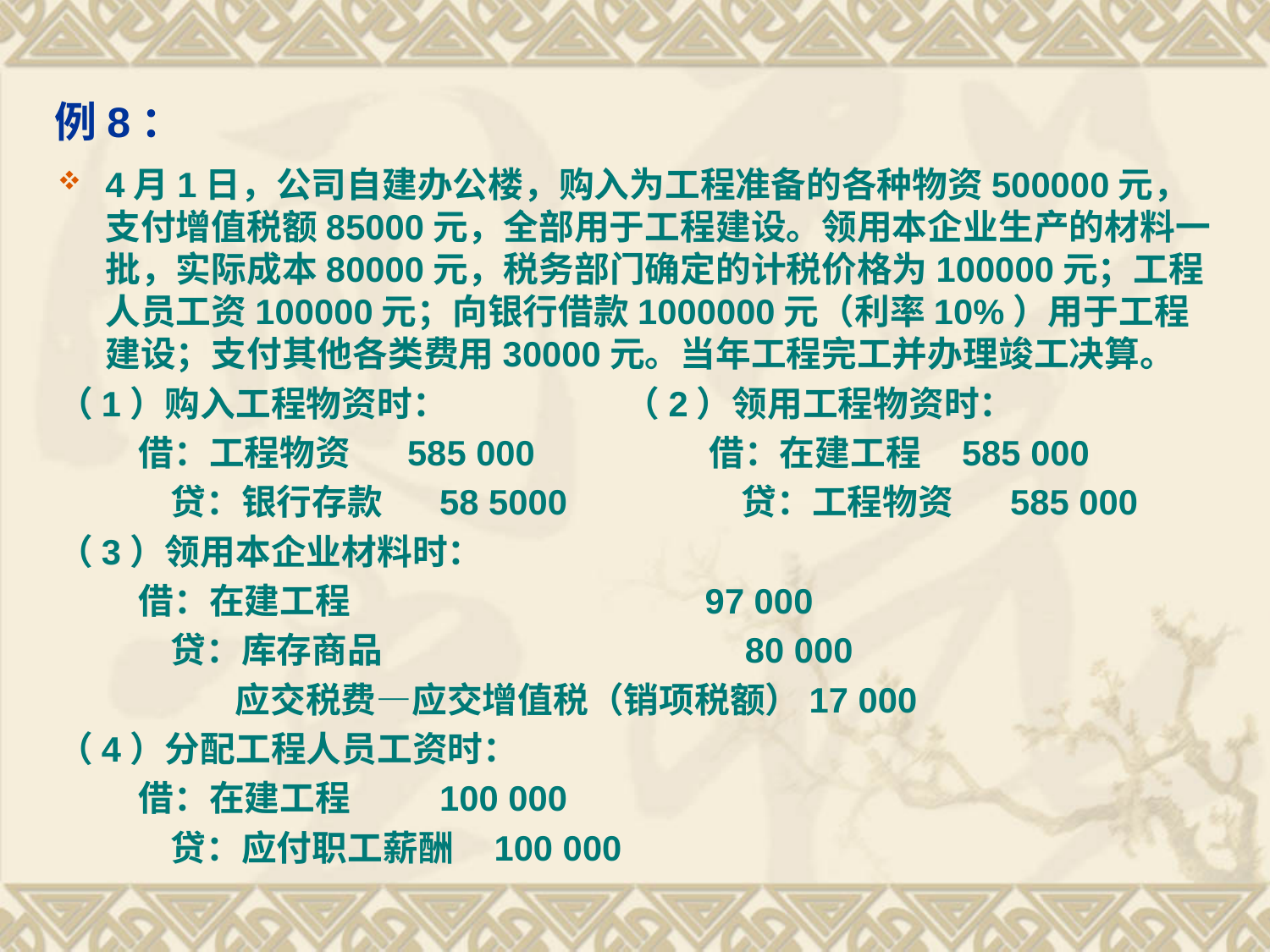

# 例8：
4月1日，公司自建办公楼，购入为工程准备的各种物资500000元，支付增值税额85000元，全部用于工程建设。领用本企业生产的材料一批，实际成本80000元，税务部门确定的计税价格为100000元；工程人员工资100000元；向银行借款1000000元（利率10%）用于工程建设；支付其他各类费用30000元。当年工程完工并办理竣工决算。
（1）购入工程物资时：                      （2）领用工程物资时：
         借：工程物资      585 000                 借：在建工程    585 000
             贷：银行存款      58 5000                 贷：工程物资      585 000
（3）领用本企业材料时：
         借：在建工程                                           97 000
             贷：库存商品                                            80 000
                     应交税费—应交增值税（销项税额）17 000
（4）分配工程人员工资时：
         借：在建工程          100 000
             贷：应付职工薪酬    100 000